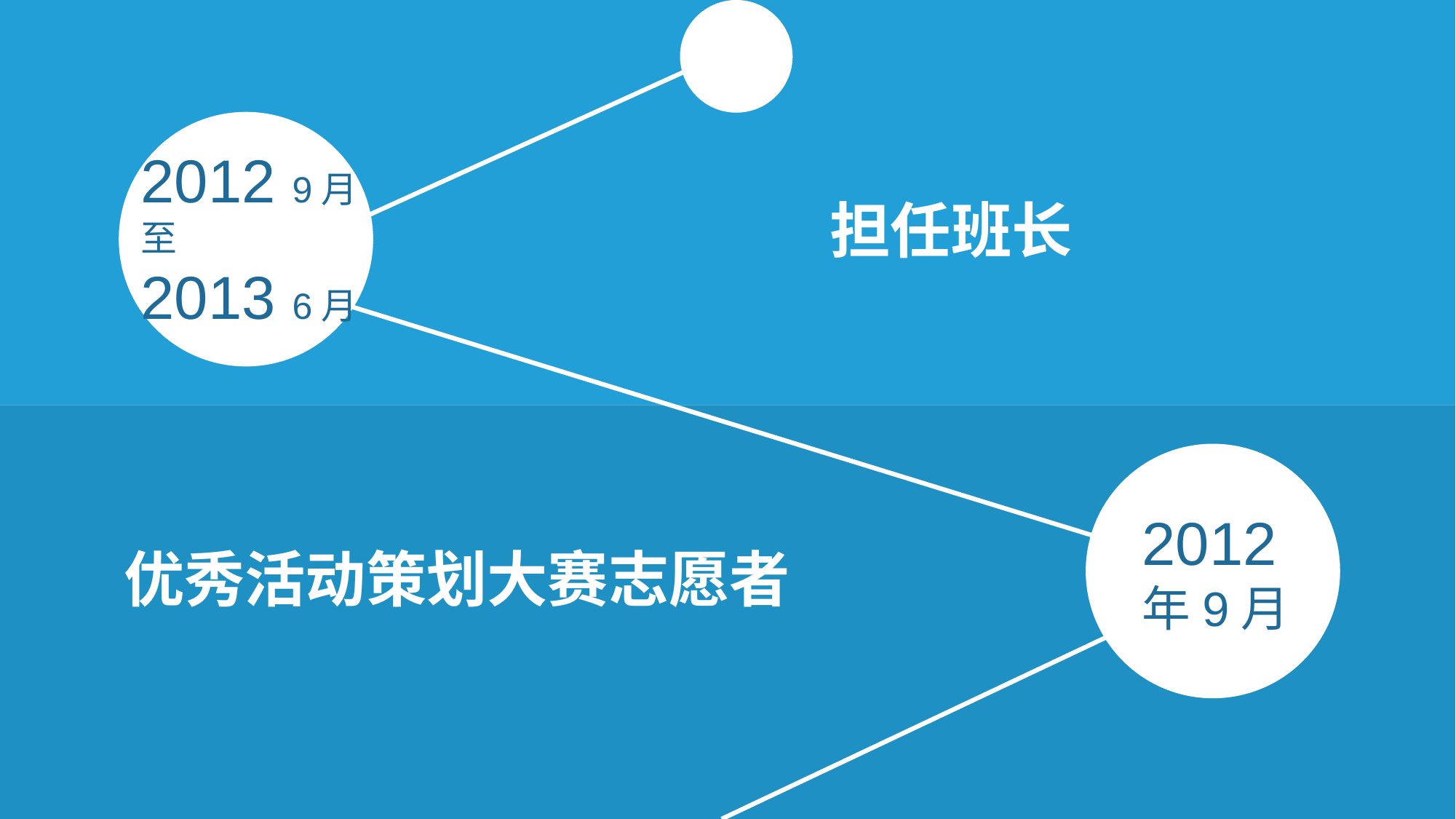

2012 9月
至
2013 6月
担任班长

2012年9月
优秀活动策划大赛志愿者